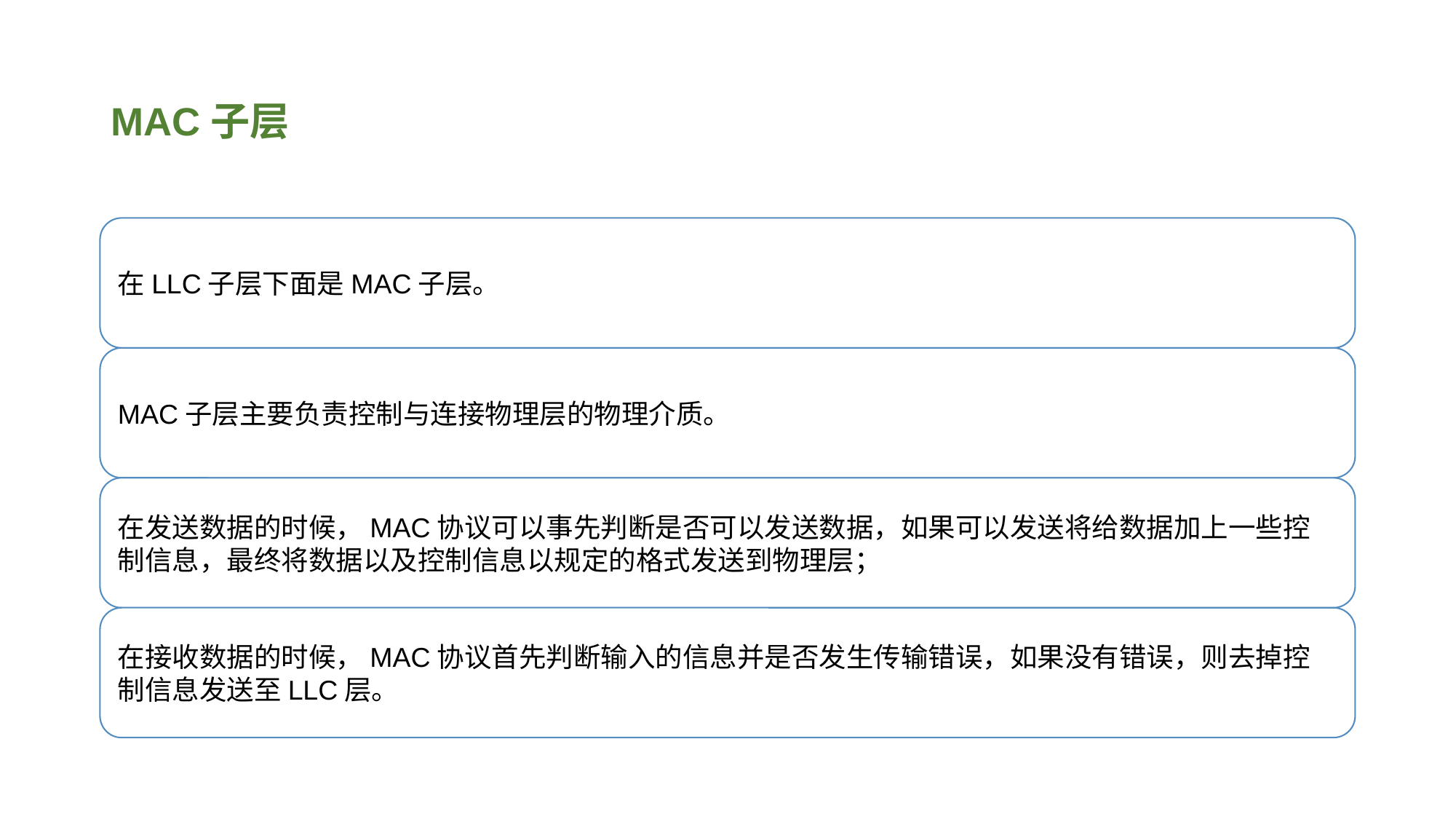

# MAC子层
在LLC子层下面是MAC子层。
MAC子层主要负责控制与连接物理层的物理介质。
在发送数据的时候，MAC协议可以事先判断是否可以发送数据，如果可以发送将给数据加上一些控制信息，最终将数据以及控制信息以规定的格式发送到物理层；
在接收数据的时候，MAC协议首先判断输入的信息并是否发生传输错误，如果没有错误，则去掉控制信息发送至LLC层。